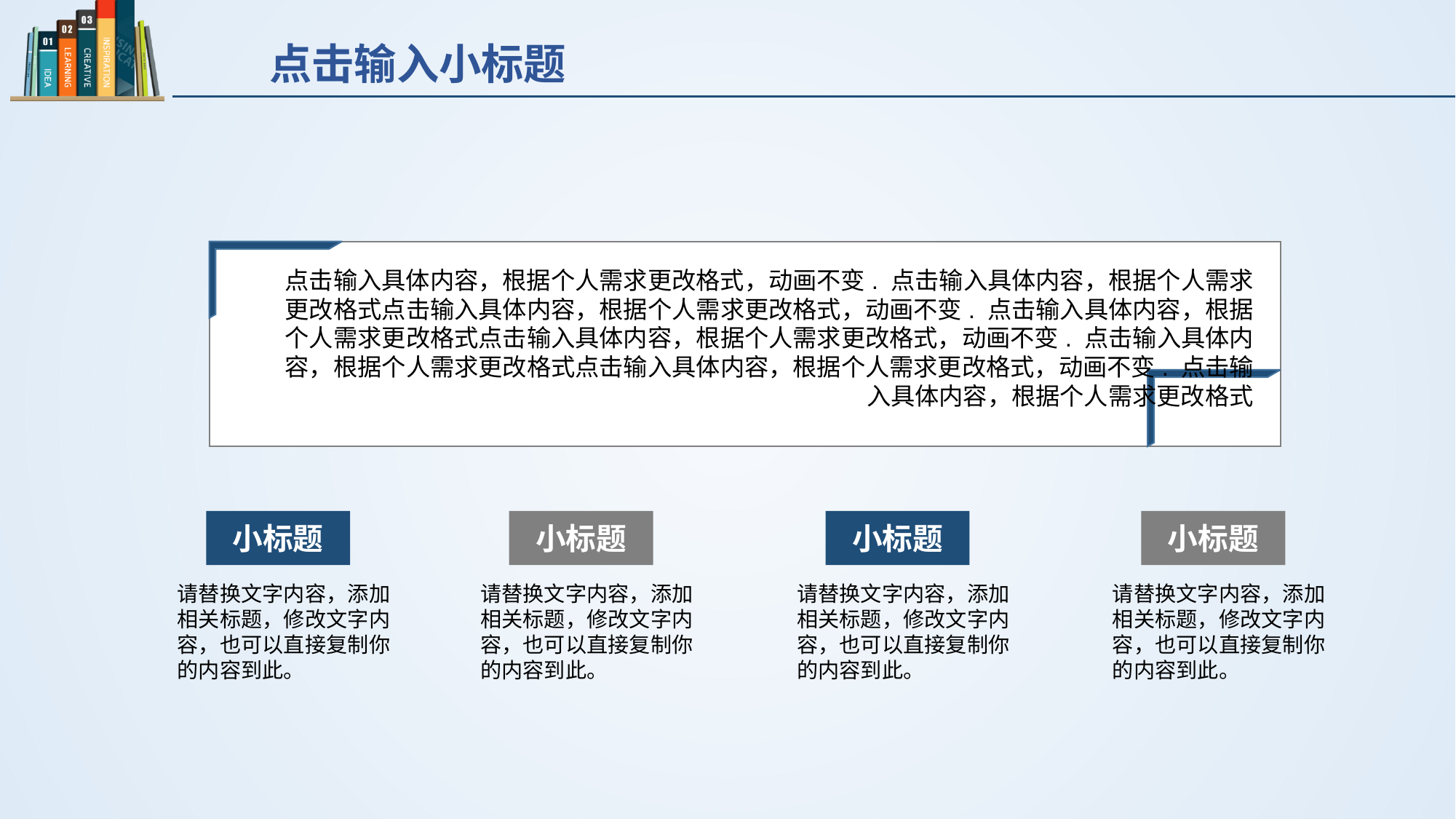

点击输入小标题

点击输入具体内容，根据个人需求更改格式，动画不变. 点击输入具体内容，根据个人需求更改格式点击输入具体内容，根据个人需求更改格式，动画不变. 点击输入具体内容，根据个人需求更改格式点击输入具体内容，根据个人需求更改格式，动画不变. 点击输入具体内容，根据个人需求更改格式点击输入具体内容，根据个人需求更改格式，动画不变. 点击输入具体内容，根据个人需求更改格式

小标题
小标题
小标题
小标题
请替换文字内容，添加相关标题，修改文字内容，也可以直接复制你的内容到此。
请替换文字内容，添加相关标题，修改文字内容，也可以直接复制你的内容到此。
请替换文字内容，添加相关标题，修改文字内容，也可以直接复制你的内容到此。
请替换文字内容，添加相关标题，修改文字内容，也可以直接复制你的内容到此。